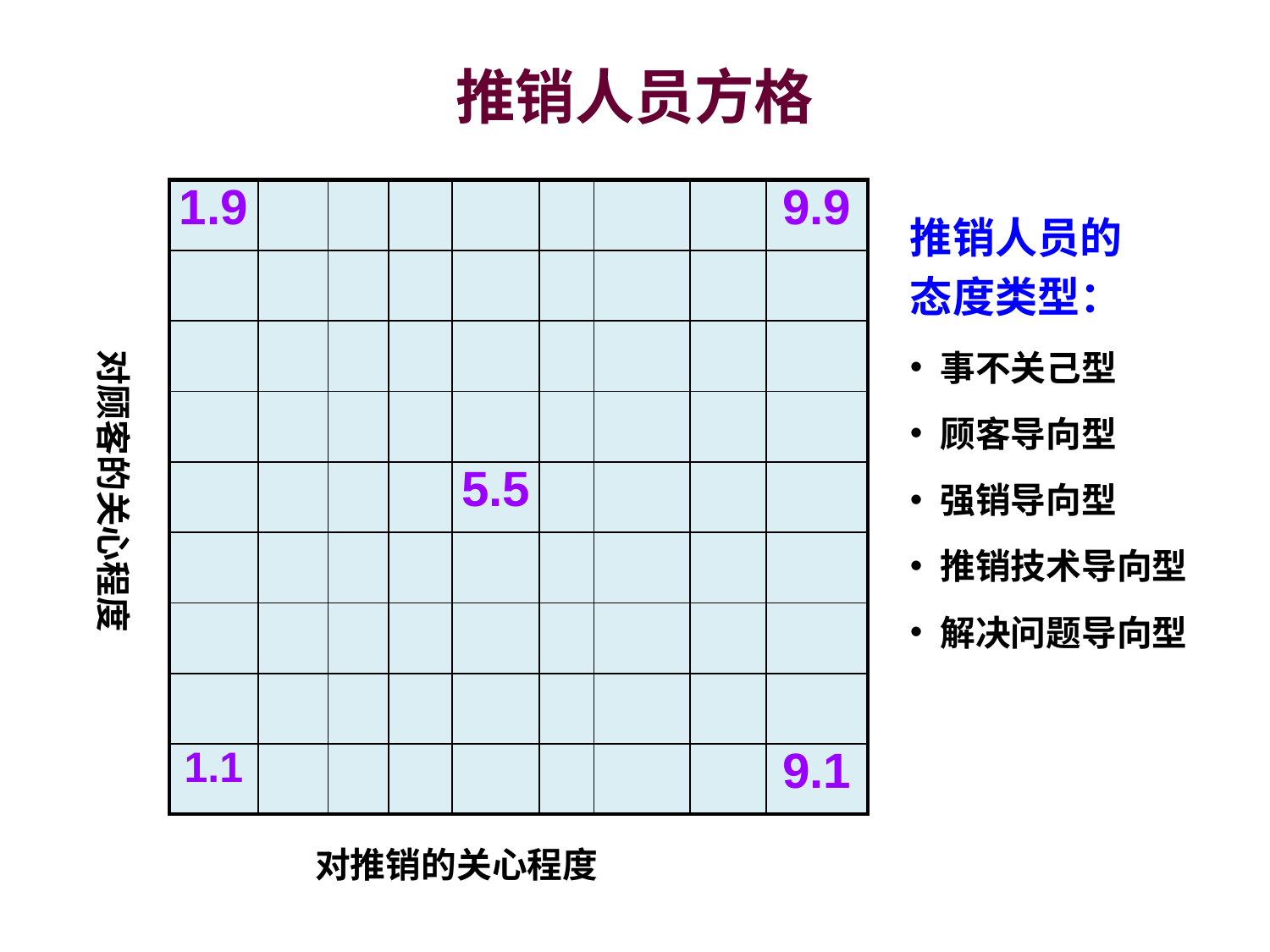

# 推销人员方格
| 1.9 |  |  |  |  |  |  |  | 9.9 |
| --- | --- | --- | --- | --- | --- | --- | --- | --- |
|  |  |  |  |  |  |  |  |  |
|  |  |  |  |  |  |  |  |  |
|  |  |  |  |  |  |  |  |  |
|  |  |  |  | 5.5 |  |  |  |  |
|  |  |  |  |  |  |  |  |  |
|  |  |  |  |  |  |  |  |  |
|  |  |  |  |  |  |  |  |  |
| 1.1 |  |  |  |  |  |  |  | 9.1 |

推销人员的
态度类型：
事不关己型
顾客导向型
强销导向型
推销技术导向型
解决问题导向型
对顾客的关心程度
对推销的关心程度